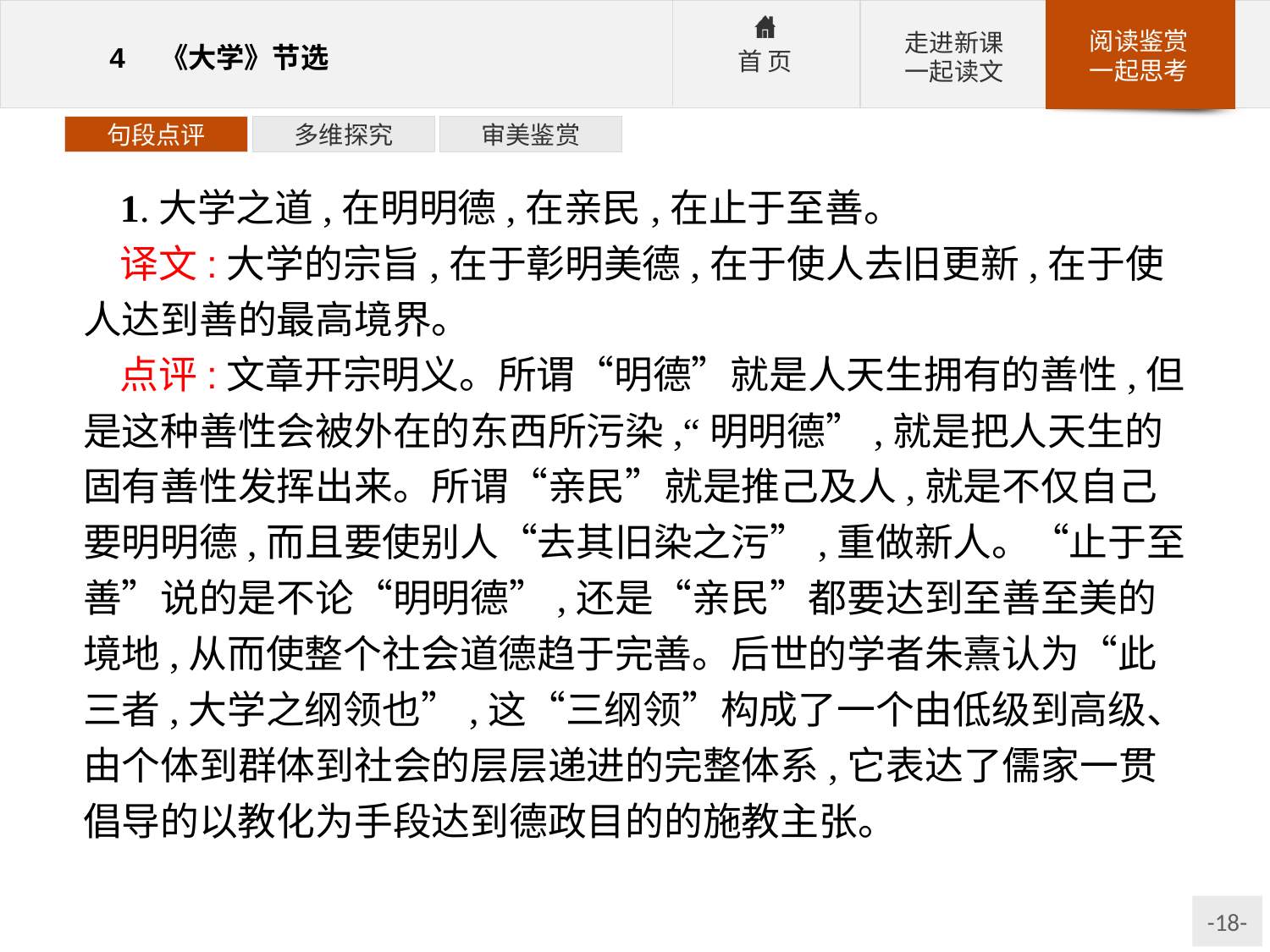

句段点评
多维探究
审美鉴赏
1.大学之道,在明明德,在亲民,在止于至善。
译文:大学的宗旨,在于彰明美德,在于使人去旧更新,在于使人达到善的最高境界。
点评:文章开宗明义。所谓“明德”就是人天生拥有的善性,但是这种善性会被外在的东西所污染,“明明德”,就是把人天生的固有善性发挥出来。所谓“亲民”就是推己及人,就是不仅自己要明明德,而且要使别人“去其旧染之污”,重做新人。“止于至善”说的是不论“明明德”,还是“亲民”都要达到至善至美的境地,从而使整个社会道德趋于完善。后世的学者朱熹认为“此三者,大学之纲领也”,这“三纲领”构成了一个由低级到高级、由个体到群体到社会的层层递进的完整体系,它表达了儒家一贯倡导的以教化为手段达到德政目的的施教主张。